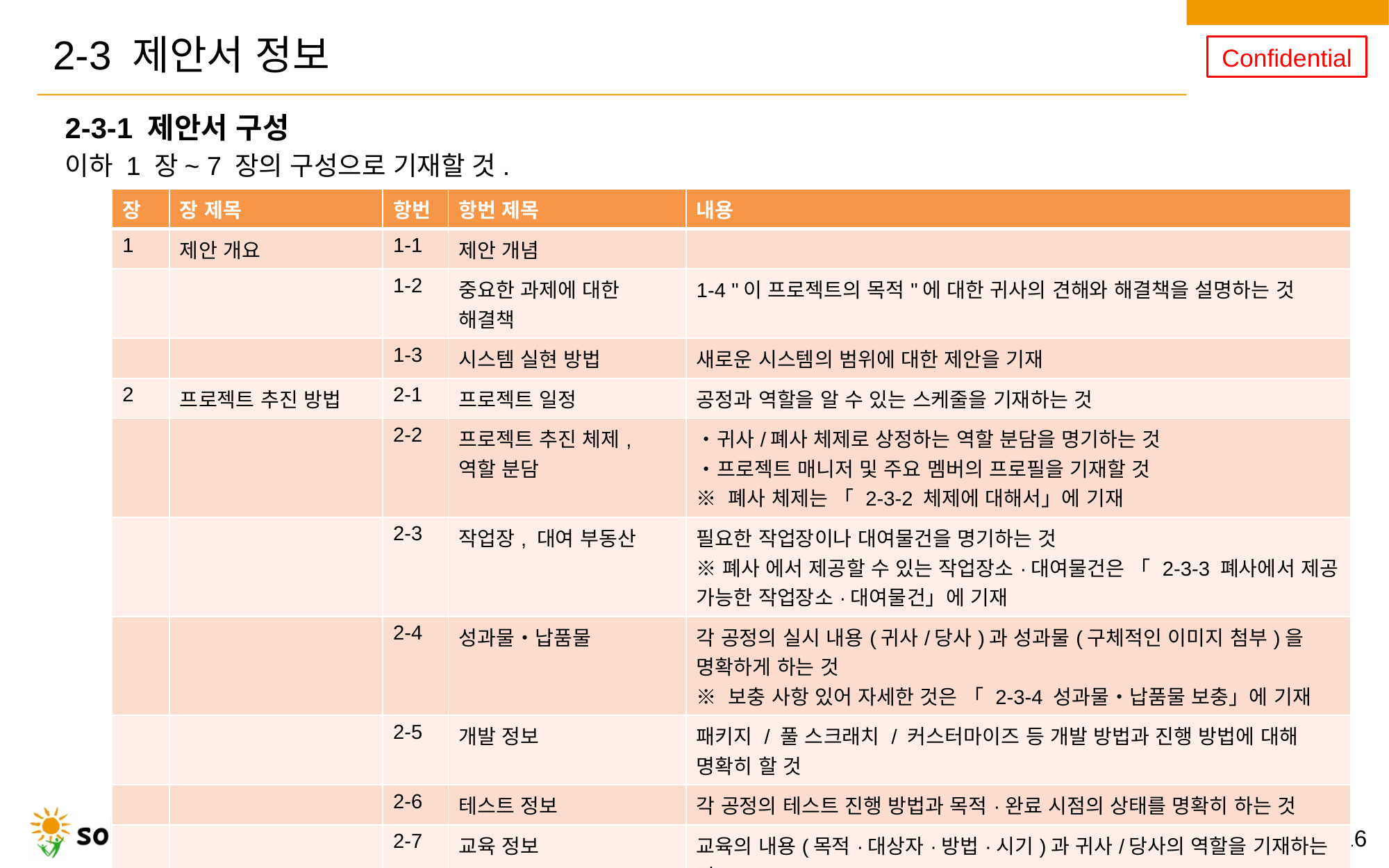

# 2-3 제안서 정보
2-3-1 제안서 구성
이하 1 장~ 7 장의 구성으로 기재할 것.

| 장 | 장 제목 | 항번 | 항번 제목 | 내용 |
| --- | --- | --- | --- | --- |
| 1 | 제안 개요 | 1-1 | 제안 개념 |  |
|  |  | 1-2 | 중요한 과제에 대한 해결책 | 1-4​ "이 프로젝트의 목적"에 대한 귀사의 견해와 해결책을 설명하는 것 |
|  |  | 1-3 | 시스템 실현 방법 | 새로운 시스템의 범위에 대한 제안을 기재 |
| 2 | 프로젝트 추진 방법 | 2-1 | 프로젝트 일정 | 공정과 역할을 알 수 있는 스케줄을 기재하는 것 |
|  |  | 2-2 | 프로젝트 추진 체제, 역할 분담 | ・귀사/폐사 체제로 상정하는 역할 분담을 명기하는 것 ・프로젝트 매니저 및 주요 멤버의 프로필을 기재할 것 ※ 폐사 체제는 「 2-3-2 체제에 대해서」에 기재 |
|  |  | 2-3 | 작업장, 대여 부동산 | 필요한 작업장이나 대여물건을 명기하는 것 ※폐사 에서 제공할 수 있는 작업장소·대여물건은 「 2-3-3 폐사에서 제공 가능한 작업장소·대여물건」에 기재 |
|  |  | 2-4 | 성과물・납품물 | 각 공정의 실시 내용(귀사/당사)과 성과물(구체적인 이미지 첨부)을 명확하게 하는 것 ※ 보충 사항 있어 자세한 것은 「 2-3-4 성과물・납품물 보충」에 기재 |
|  |  | 2-5 | 개발 정보 | 패키지 / 풀 스크래치 / 커스터마이즈 등 개발 방법과 진행 방법에 대해 명확히 할 것 |
|  |  | 2-6 | 테스트 정보 | 각 공정의 테스트 진행 방법과 목적·완료 시점의 상태를 명확히 하는 것 |
|  |  | 2-7 | 교육 정보 | 교육의 내용(목적·대상자·방법·시기)과 귀사/당사의 역할을 기재하는 것 |
|  |  | 2-8 | 마이그레이션 정보 | 마이그레이션 진행 방법과 귀사/당사의 역할을 기재하는 것 |